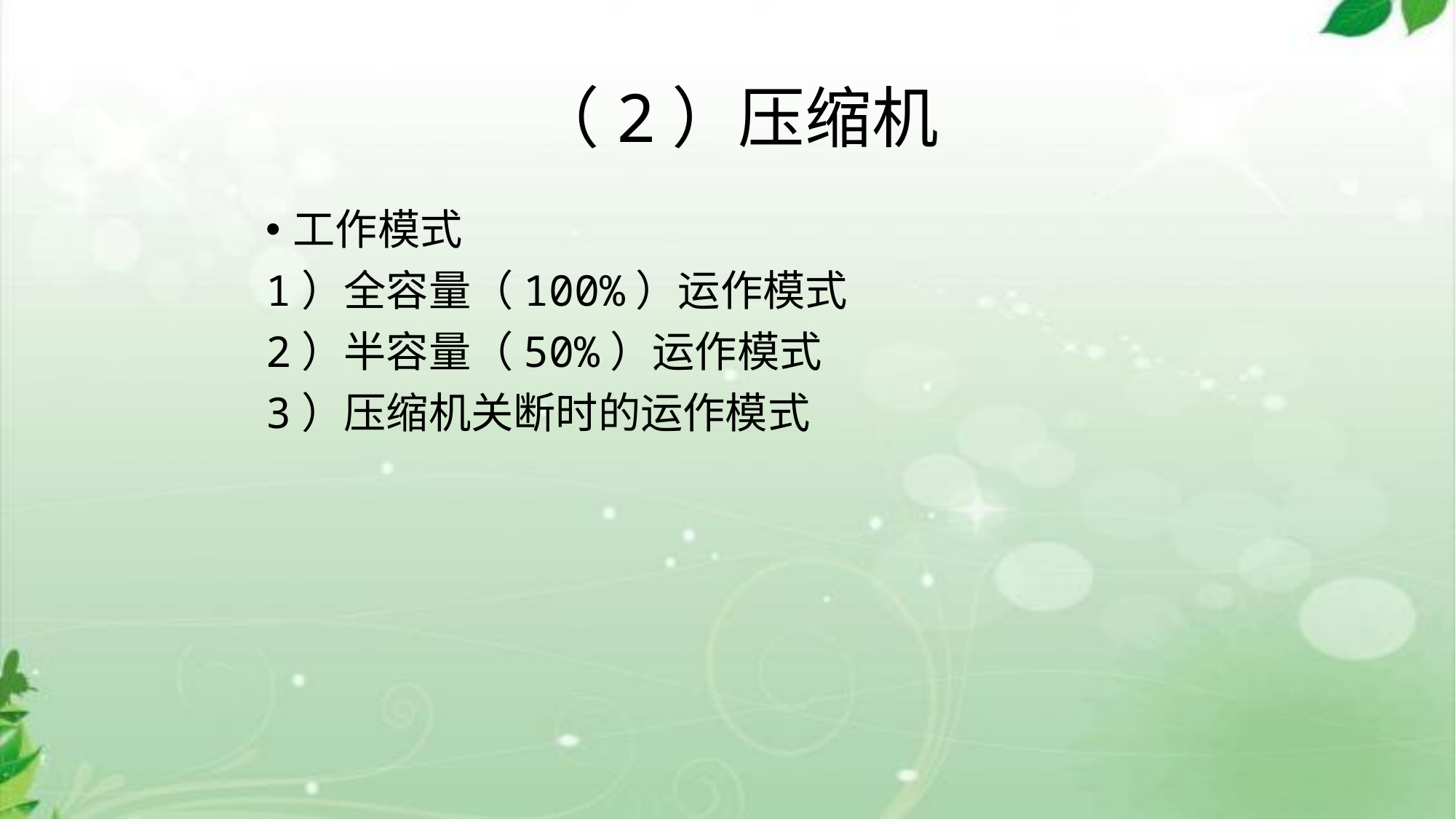

# （2）压缩机
工作模式
1）全容量（100%）运作模式
2）半容量（50%）运作模式
3）压缩机关断时的运作模式